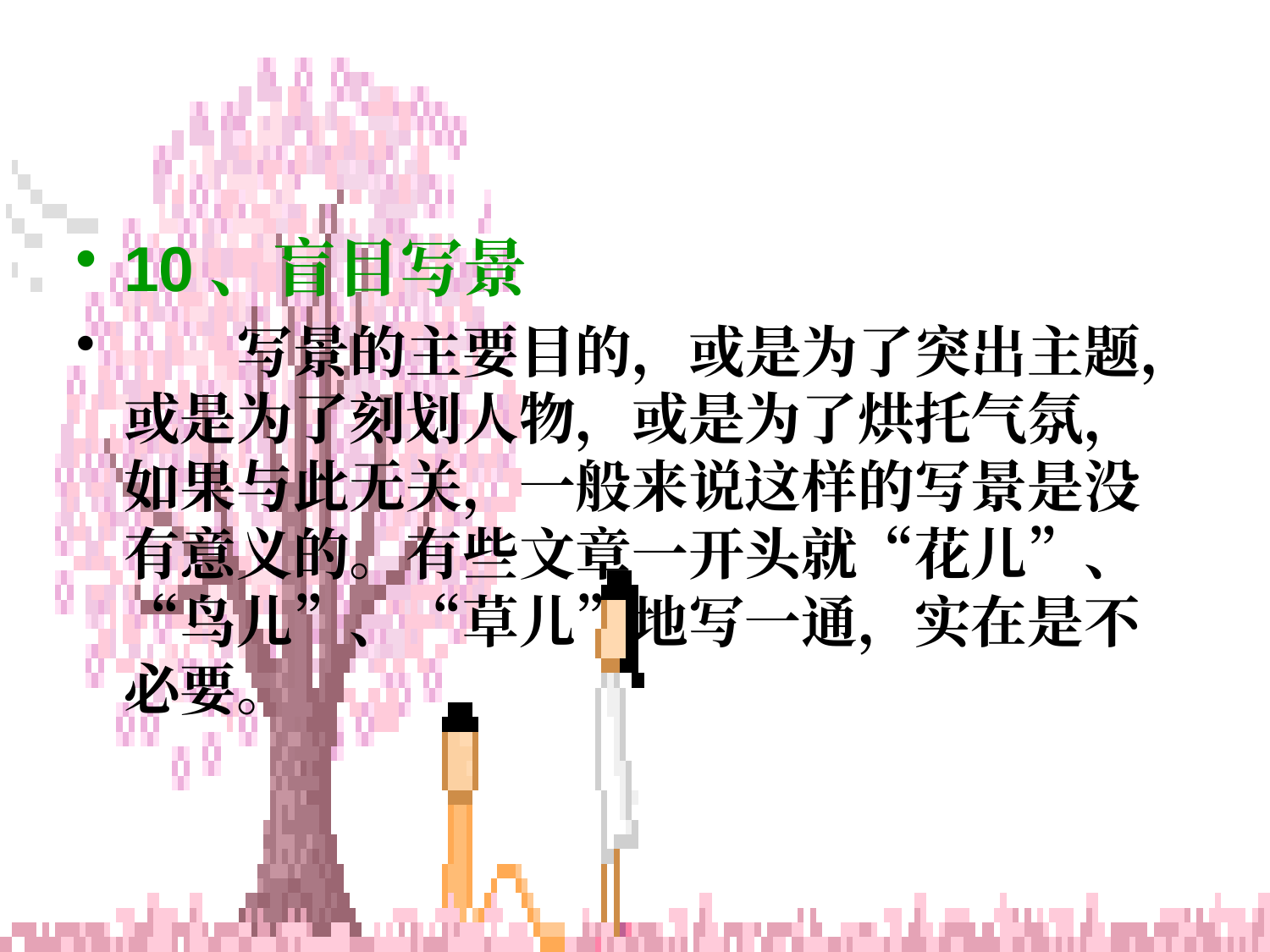

10、盲目写景
　　写景的主要目的，或是为了突出主题，或是为了刻划人物，或是为了烘托气氛，如果与此无关，一般来说这样的写景是没有意义的。有些文章一开头就“花儿”、“鸟儿”、“草儿”地写一通，实在是不必要。